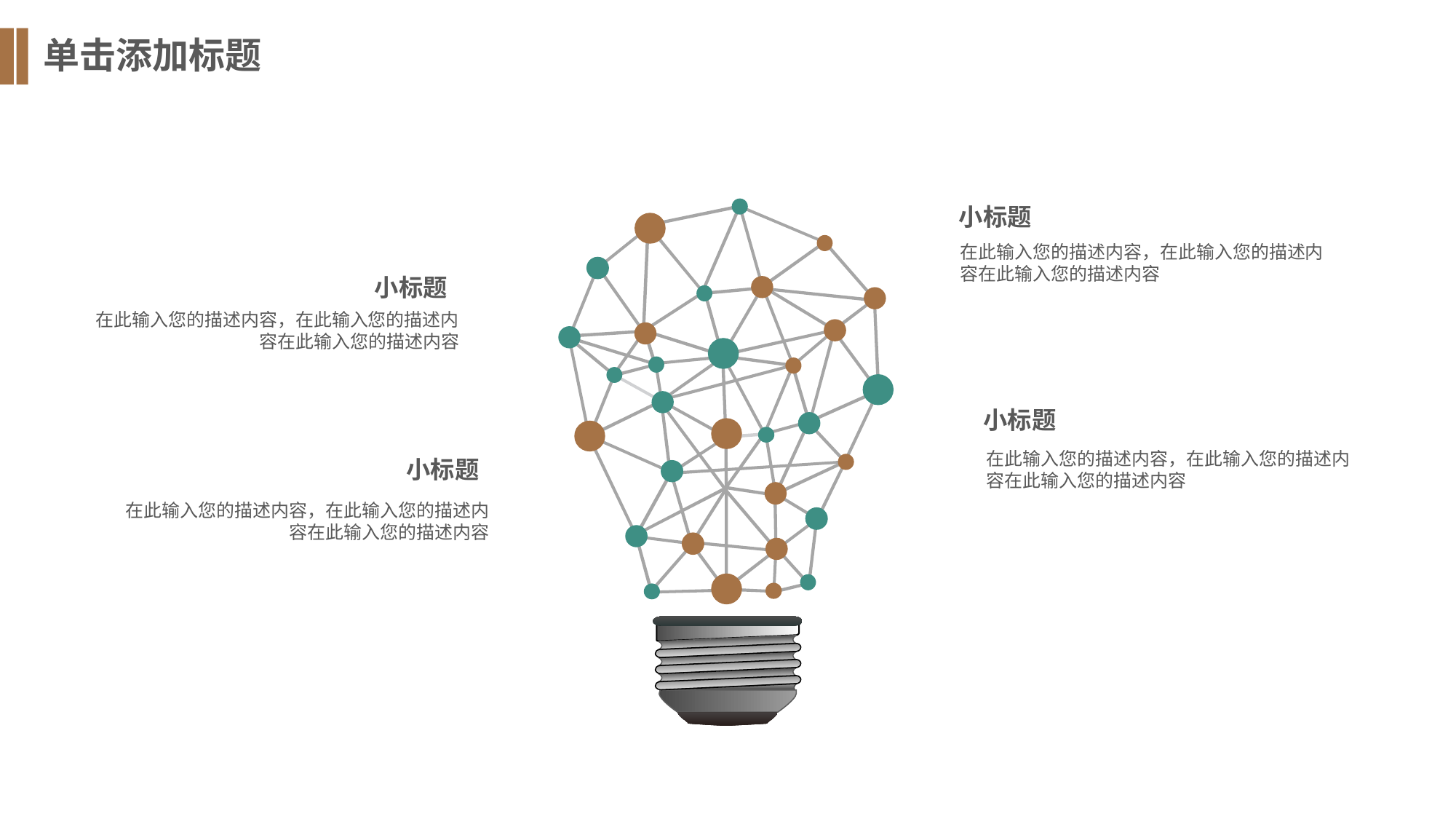

单击添加标题

小标题

在此输入您的描述内容，在此输入您的描述内容在此输入您的描述内容
小标题
在此输入您的描述内容，在此输入您的描述内容在此输入您的描述内容
小标题
在此输入您的描述内容，在此输入您的描述内容在此输入您的描述内容
小标题
在此输入您的描述内容，在此输入您的描述内容在此输入您的描述内容